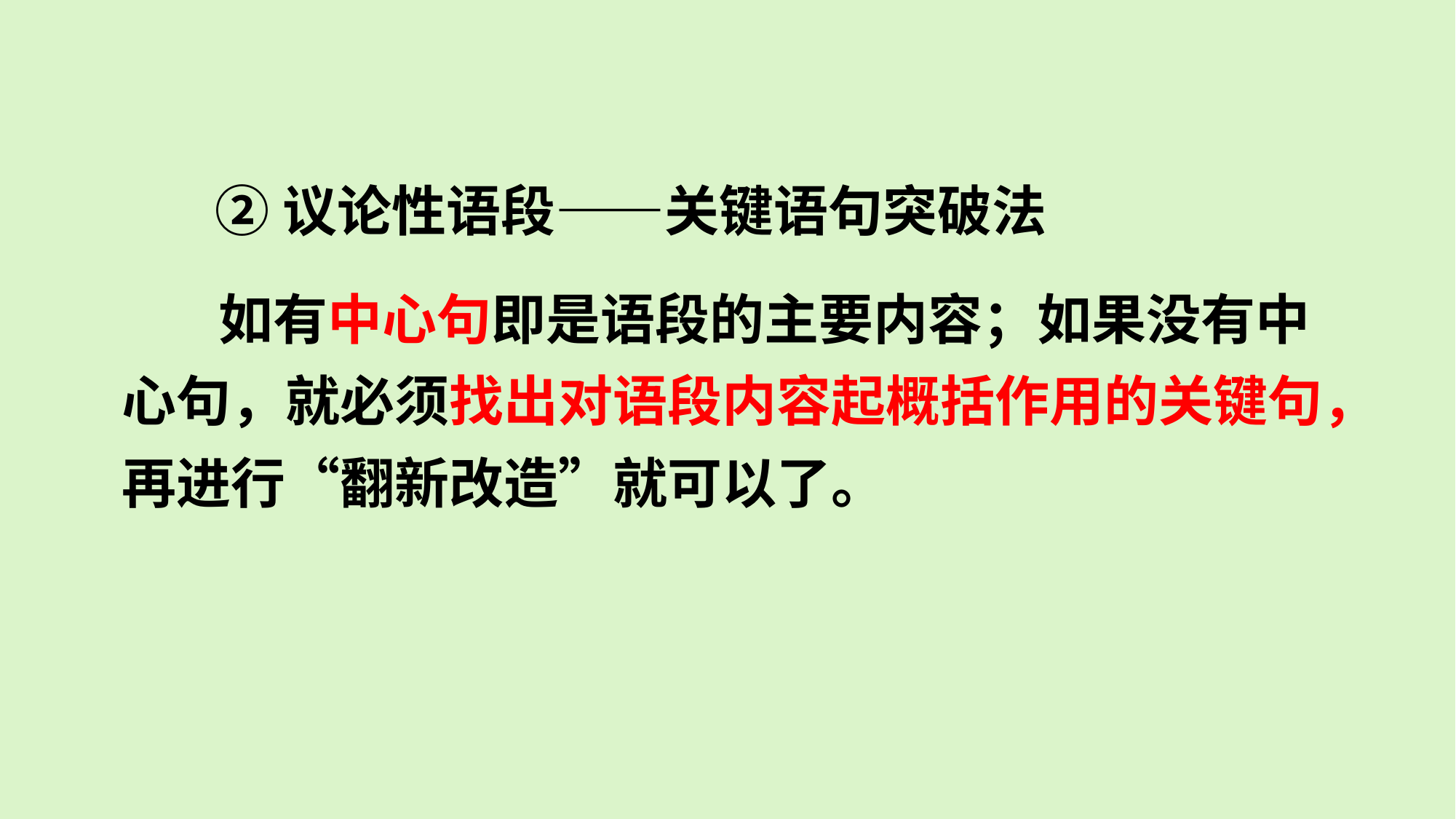

②议论性语段——关键语句突破法
　　如有中心句即是语段的主要内容；如果没有中心句，就必须找出对语段内容起概括作用的关键句，再进行“翻新改造”就可以了。